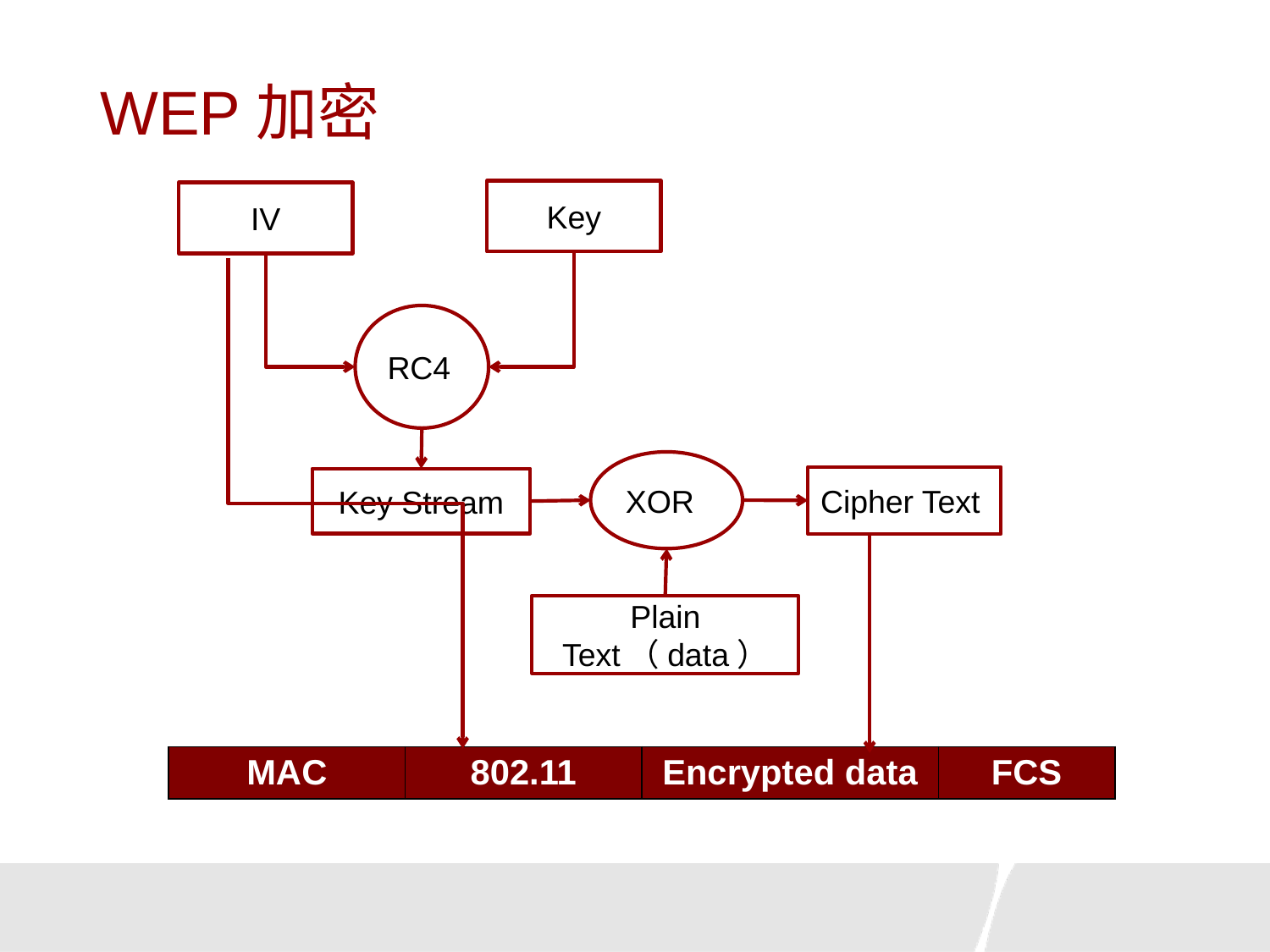

# WEP加密
Key
IV
RC4
XOR
Cipher Text
Key Stream
Plain Text（data）
| MAC | 802.11 | Encrypted data | FCS |
| --- | --- | --- | --- |